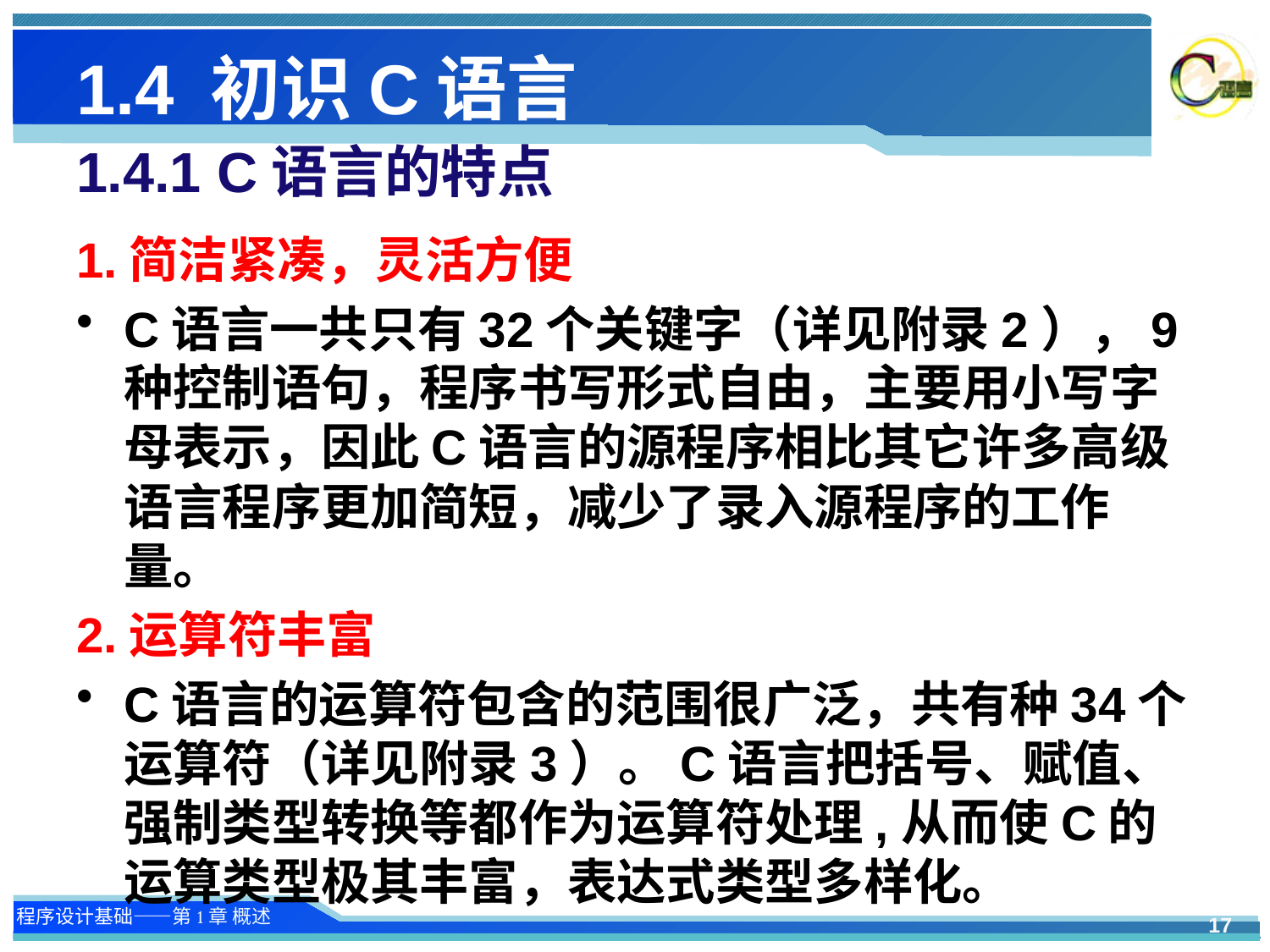

# 1.4 初识C语言 1.4.1 C语言的特点
1.简洁紧凑，灵活方便
C语言一共只有32个关键字（详见附录2），9种控制语句，程序书写形式自由，主要用小写字母表示，因此C语言的源程序相比其它许多高级语言程序更加简短，减少了录入源程序的工作量。
2.运算符丰富
C语言的运算符包含的范围很广泛，共有种34个运算符（详见附录3）。C语言把括号、赋值、强制类型转换等都作为运算符处理,从而使C的运算类型极其丰富，表达式类型多样化。
17